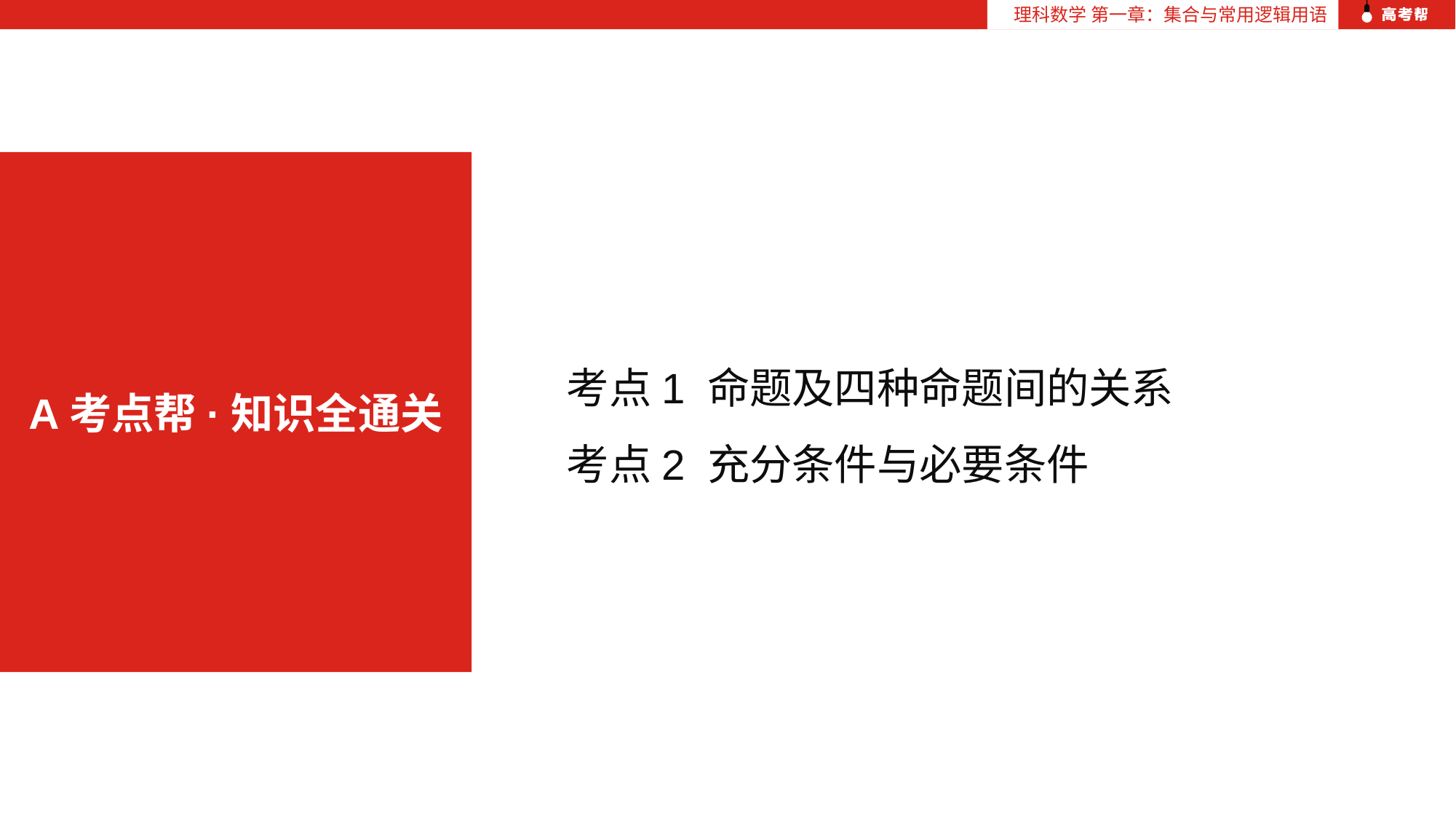

理科数学 第一章：集合与常用逻辑用语
考点1 命题及四种命题间的关系
考点2 充分条件与必要条件
A考点帮·知识全通关